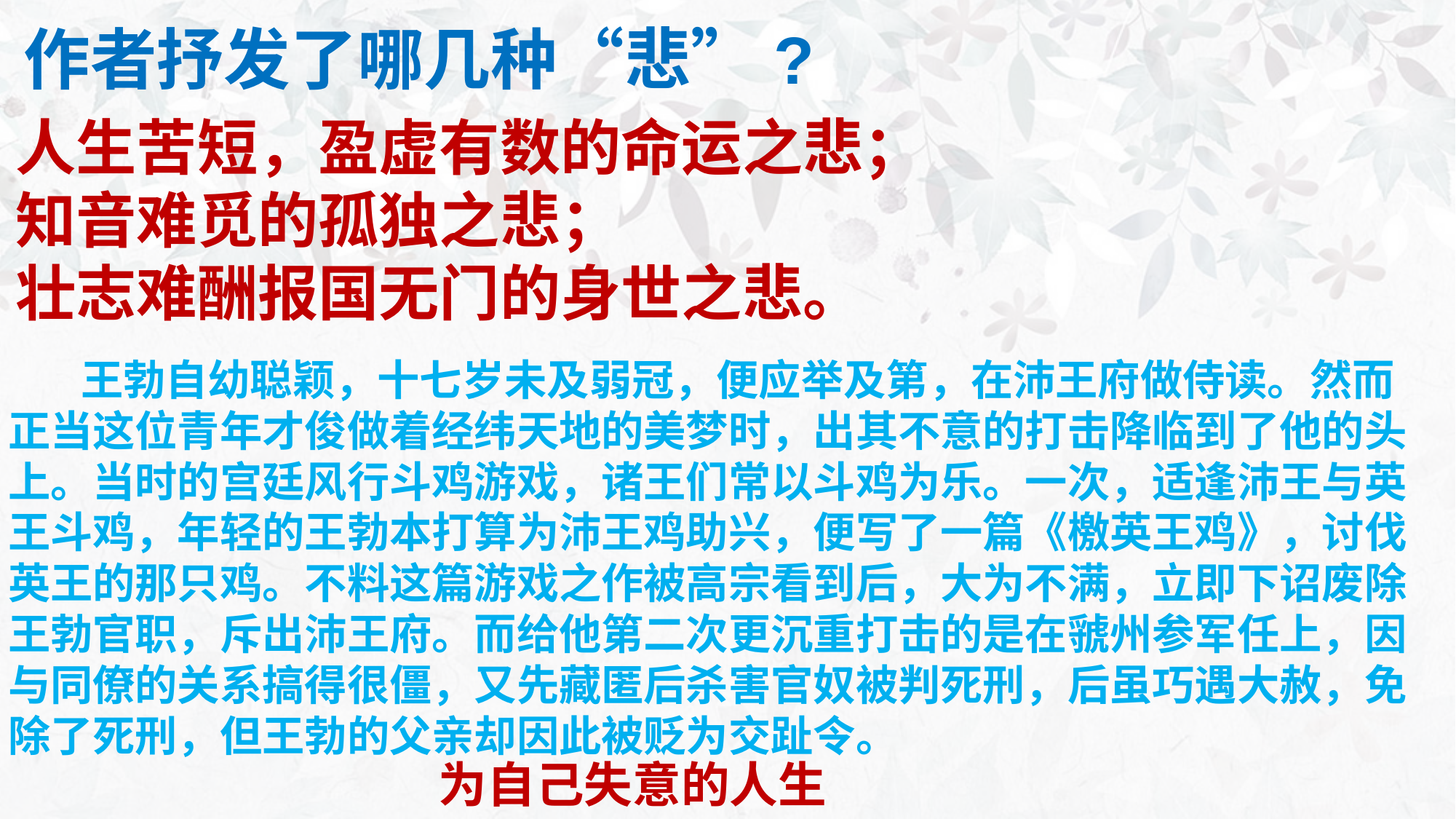

作者抒发了哪几种“悲”?
人生苦短，盈虚有数的命运之悲；
知音难觅的孤独之悲；
壮志难酬报国无门的身世之悲。
　　王勃自幼聪颖，十七岁未及弱冠，便应举及第，在沛王府做侍读。然而正当这位青年才俊做着经纬天地的美梦时，出其不意的打击降临到了他的头上。当时的宫廷风行斗鸡游戏，诸王们常以斗鸡为乐。一次，适逢沛王与英王斗鸡，年轻的王勃本打算为沛王鸡助兴，便写了一篇《檄英王鸡》，讨伐英王的那只鸡。不料这篇游戏之作被高宗看到后，大为不满，立即下诏废除王勃官职，斥出沛王府。而给他第二次更沉重打击的是在虢州参军任上，因与同僚的关系搞得很僵，又先藏匿后杀害官奴被判死刑，后虽巧遇大赦，免除了死刑，但王勃的父亲却因此被贬为交趾令。
为自己失意的人生